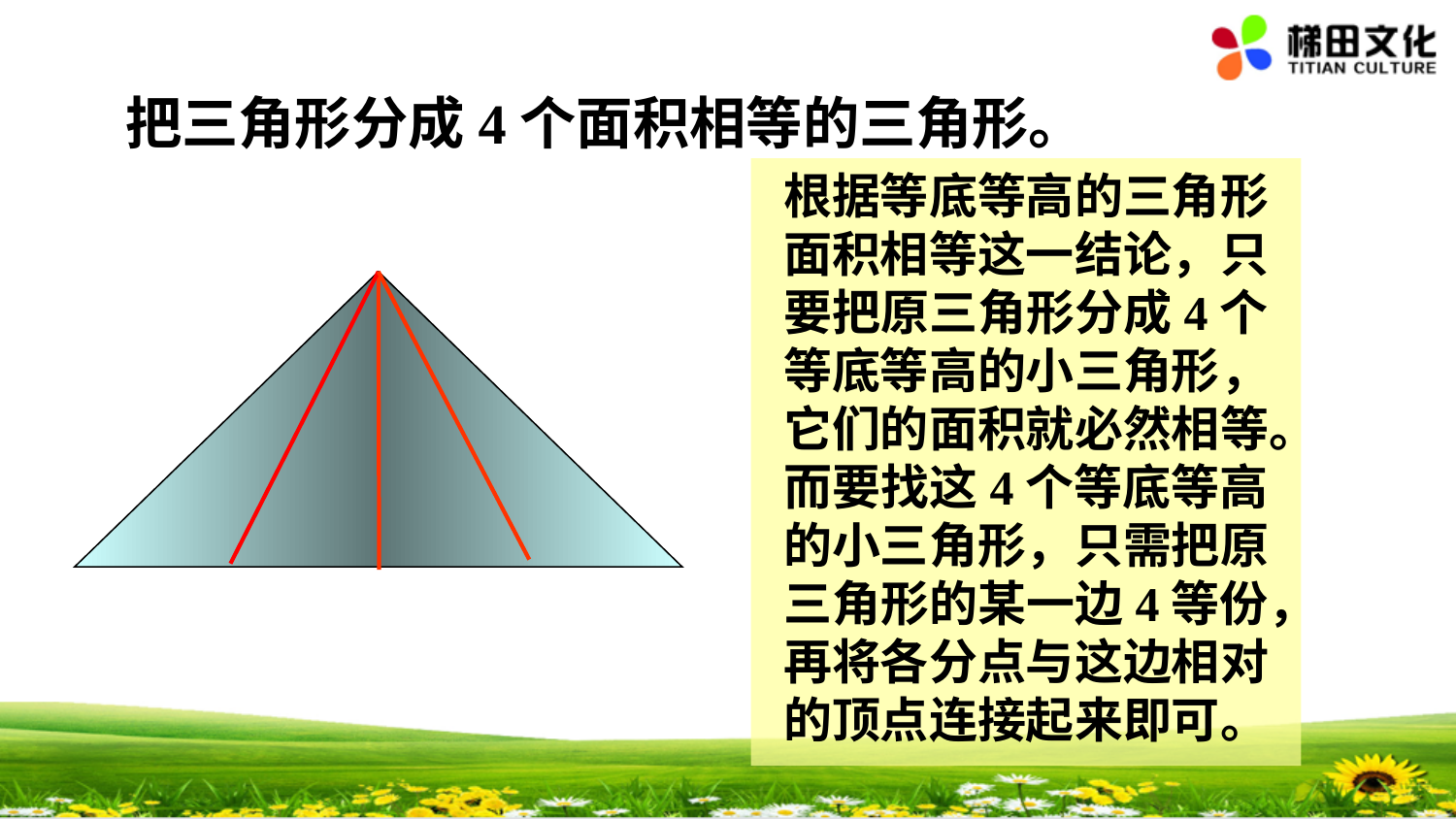

把三角形分成4个面积相等的三角形。
根据等底等高的三角形面积相等这一结论，只要把原三角形分成4个等底等高的小三角形，它们的面积就必然相等。而要找这4个等底等高的小三角形，只需把原三角形的某一边4等份，再将各分点与这边相对的顶点连接起来即可。